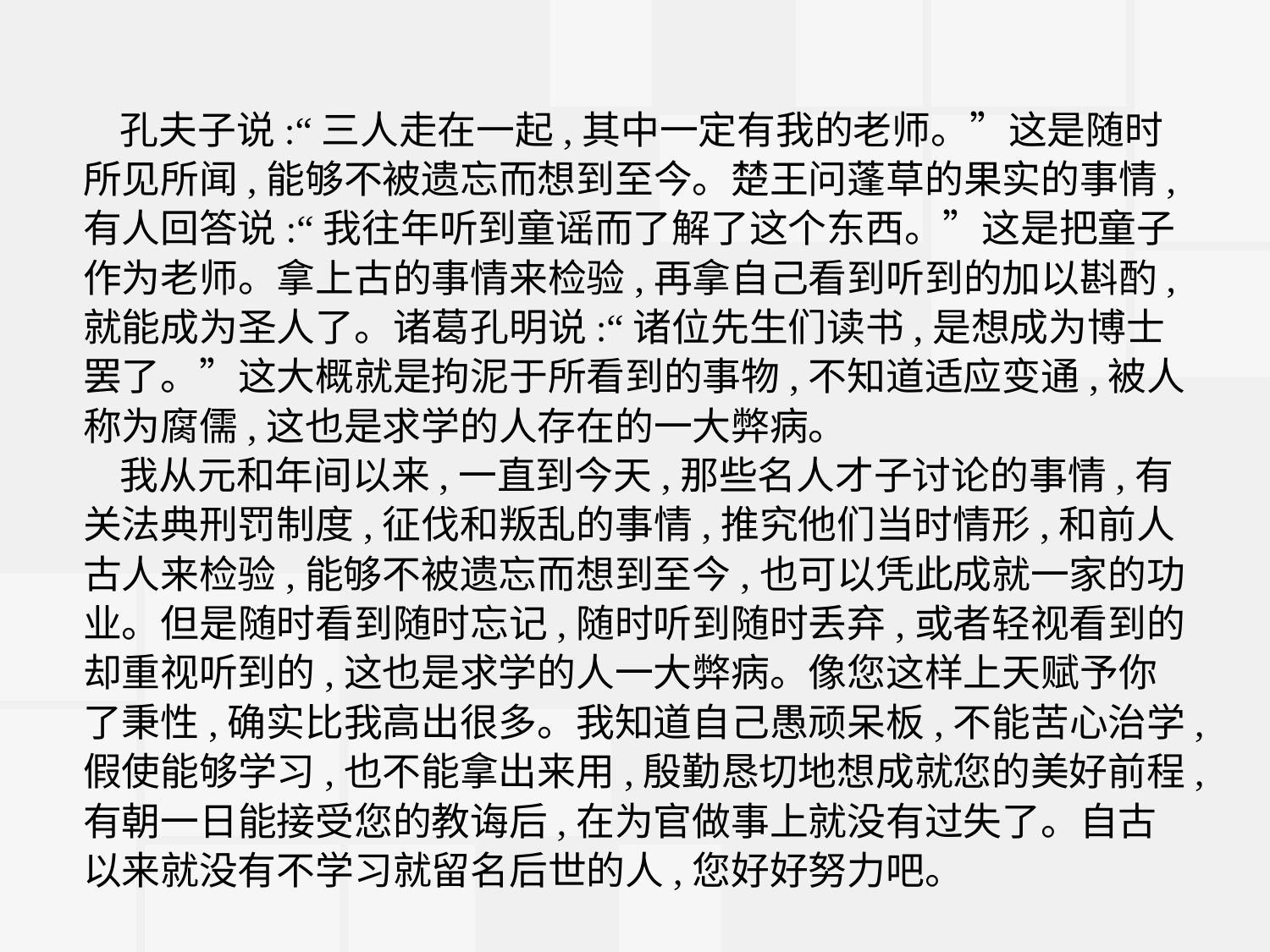

孔夫子说:“三人走在一起,其中一定有我的老师。”这是随时所见所闻,能够不被遗忘而想到至今。楚王问蓬草的果实的事情,有人回答说:“我往年听到童谣而了解了这个东西。”这是把童子作为老师。拿上古的事情来检验,再拿自己看到听到的加以斟酌,就能成为圣人了。诸葛孔明说:“诸位先生们读书,是想成为博士罢了。”这大概就是拘泥于所看到的事物,不知道适应变通,被人称为腐儒,这也是求学的人存在的一大弊病。
我从元和年间以来,一直到今天,那些名人才子讨论的事情,有关法典刑罚制度,征伐和叛乱的事情,推究他们当时情形,和前人古人来检验,能够不被遗忘而想到至今,也可以凭此成就一家的功业。但是随时看到随时忘记,随时听到随时丢弃,或者轻视看到的却重视听到的,这也是求学的人一大弊病。像您这样上天赋予你了秉性,确实比我高出很多。我知道自己愚顽呆板,不能苦心治学,假使能够学习,也不能拿出来用,殷勤恳切地想成就您的美好前程,有朝一日能接受您的教诲后,在为官做事上就没有过失了。自古以来就没有不学习就留名后世的人,您好好努力吧。